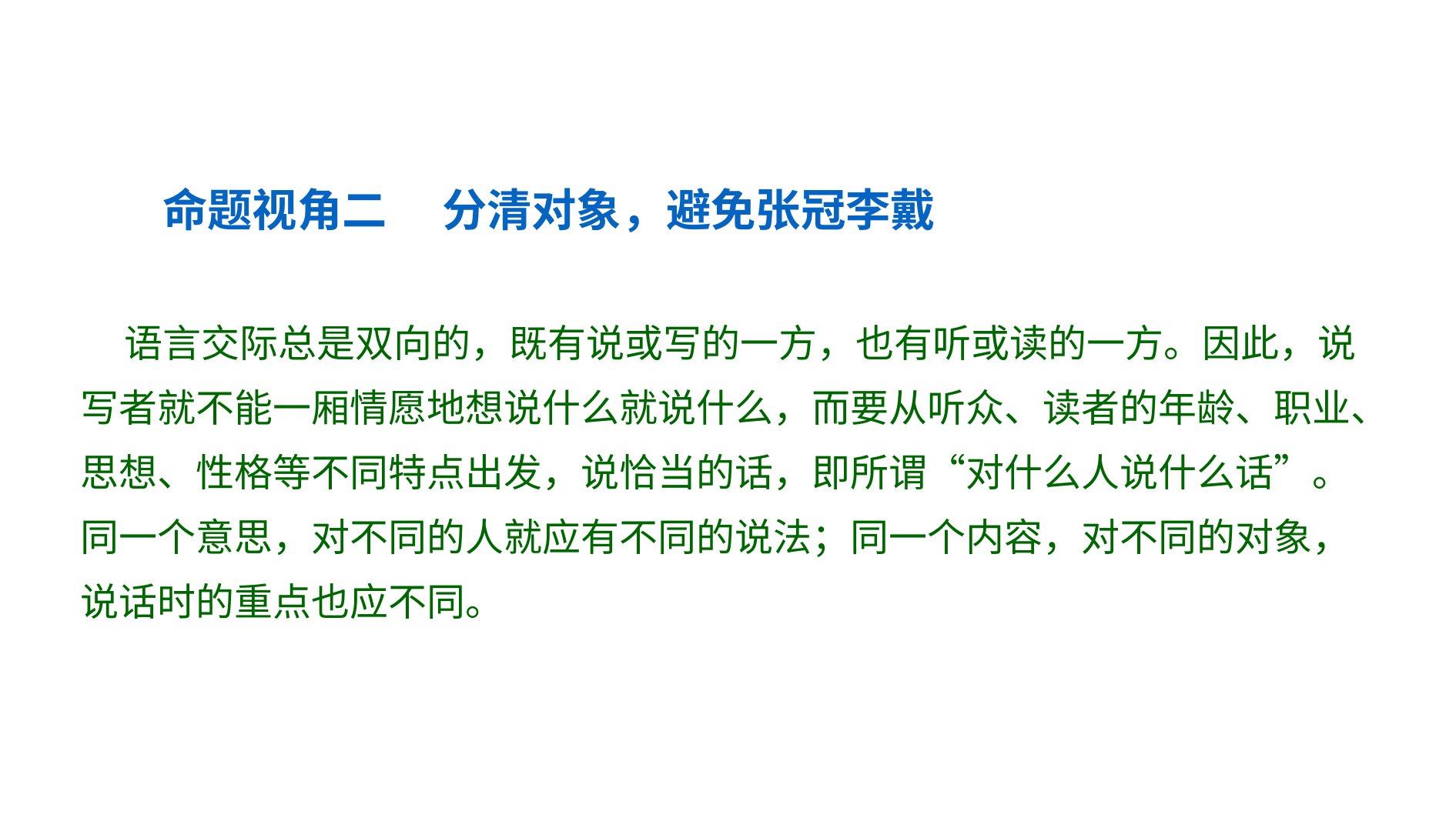

命题视角二　 分清对象，避免张冠李戴

    语言交际总是双向的，既有说或写的一方，也有听或读的一方。因此，说写者就不能一厢情愿地想说什么就说什么，而要从听众、读者的年龄、职业、思想、性格等不同特点出发，说恰当的话，即所谓“对什么人说什么话”。同一个意思，对不同的人就应有不同的说法；同一个内容，对不同的对象，说话时的重点也应不同。